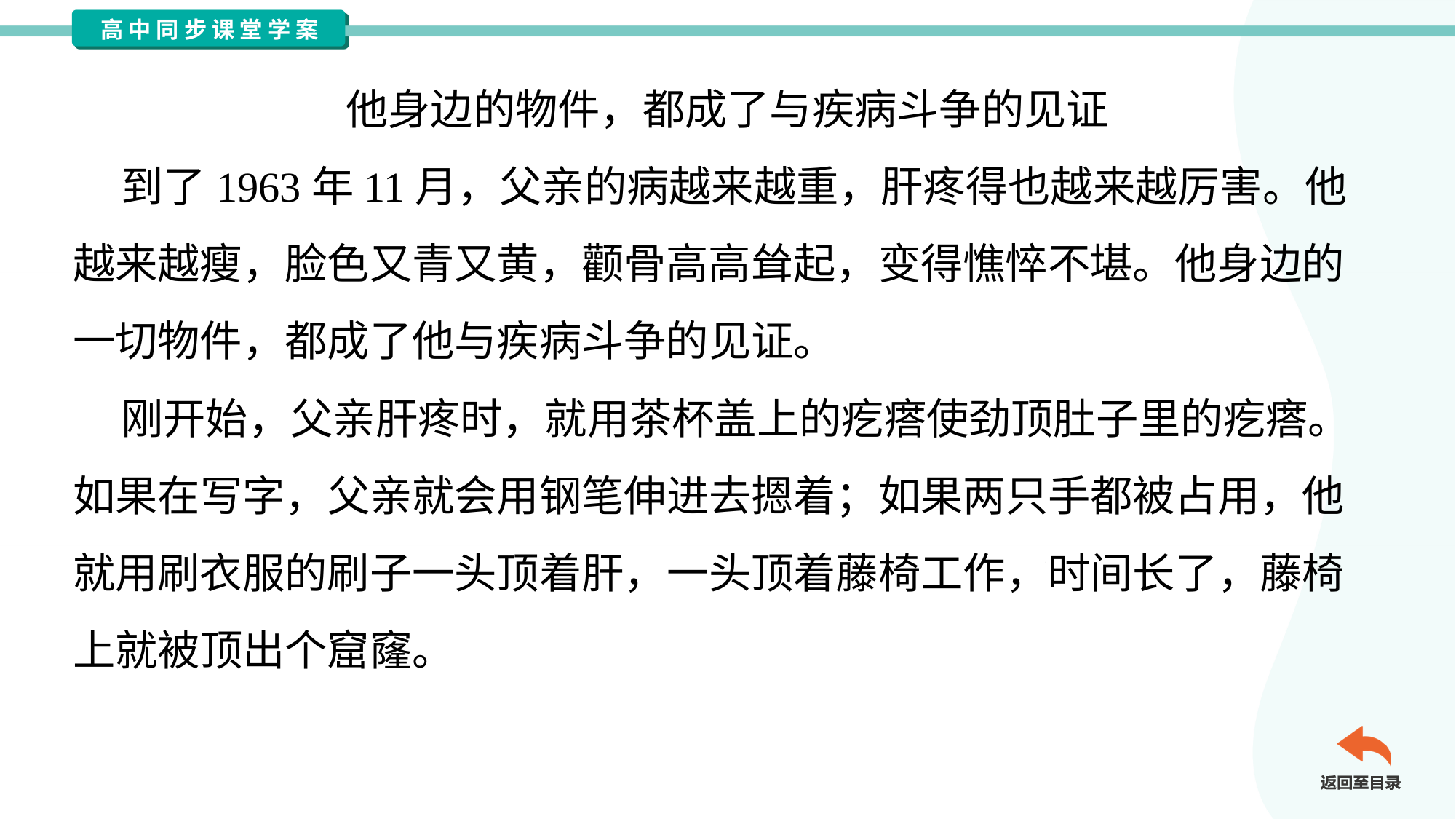

他身边的物件，都成了与疾病斗争的见证
    到了1963年11月，父亲的病越来越重，肝疼得也越来越厉害。他
越来越瘦，脸色又青又黄，颧骨高高耸起，变得憔悴不堪。他身边的
一切物件，都成了他与疾病斗争的见证。
    刚开始，父亲肝疼时，就用茶杯盖上的疙瘩使劲顶肚子里的疙瘩。
如果在写字，父亲就会用钢笔伸进去摁着；如果两只手都被占用，他
就用刷衣服的刷子一头顶着肝，一头顶着藤椅工作，时间长了，藤椅
上就被顶出个窟窿。